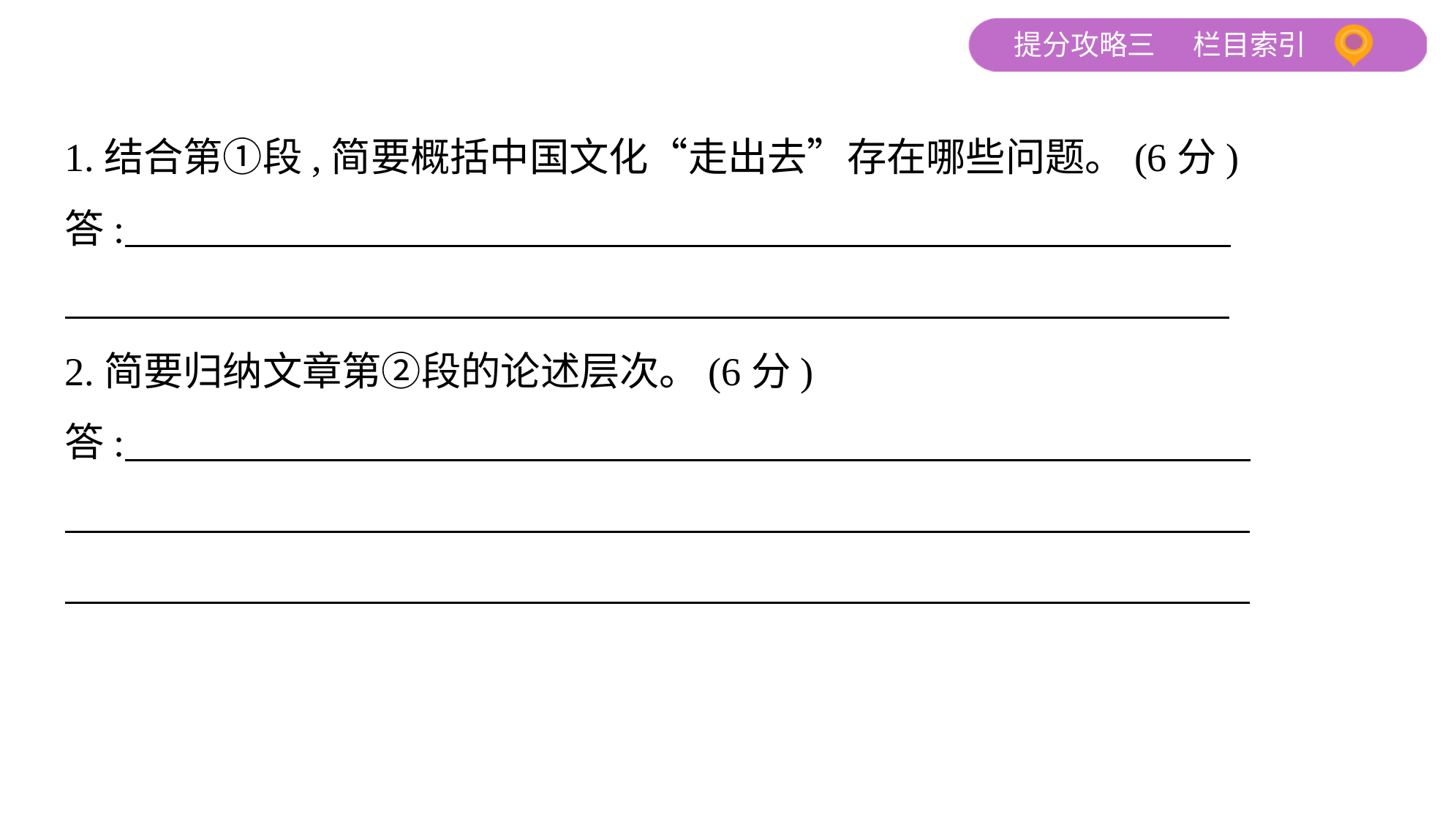

1.结合第①段,简要概括中国文化“走出去”存在哪些问题。(6分)
答:

2.简要归纳文章第②段的论述层次。(6分)
答: